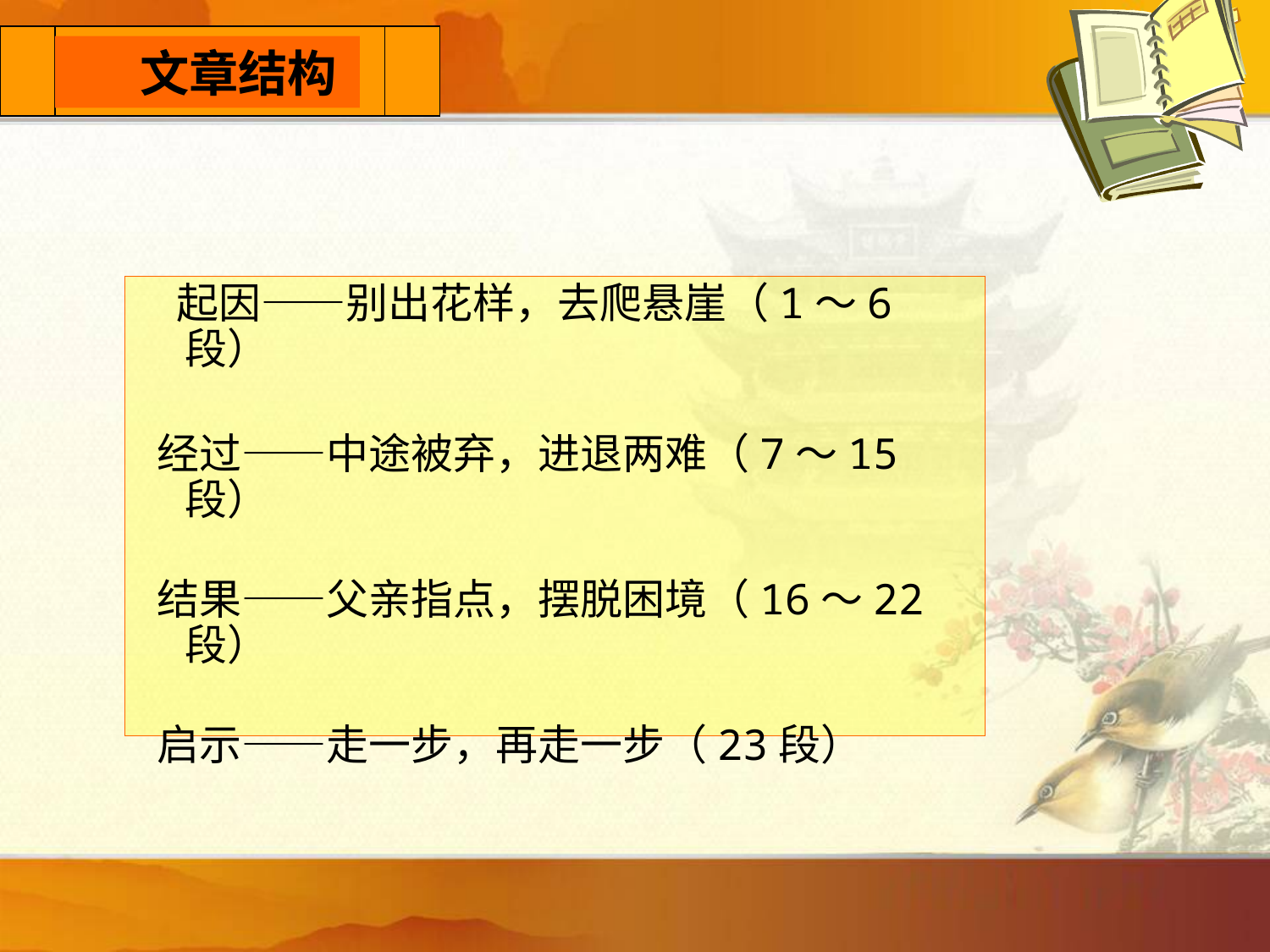

预习检查
 　文章结构
   起因——别出花样，去爬悬崖（1～6段）
 经过——中途被弃，进退两难（7～15段）
 结果——父亲指点，摆脱困境（16～22段）
 启示——走一步，再走一步（23段）